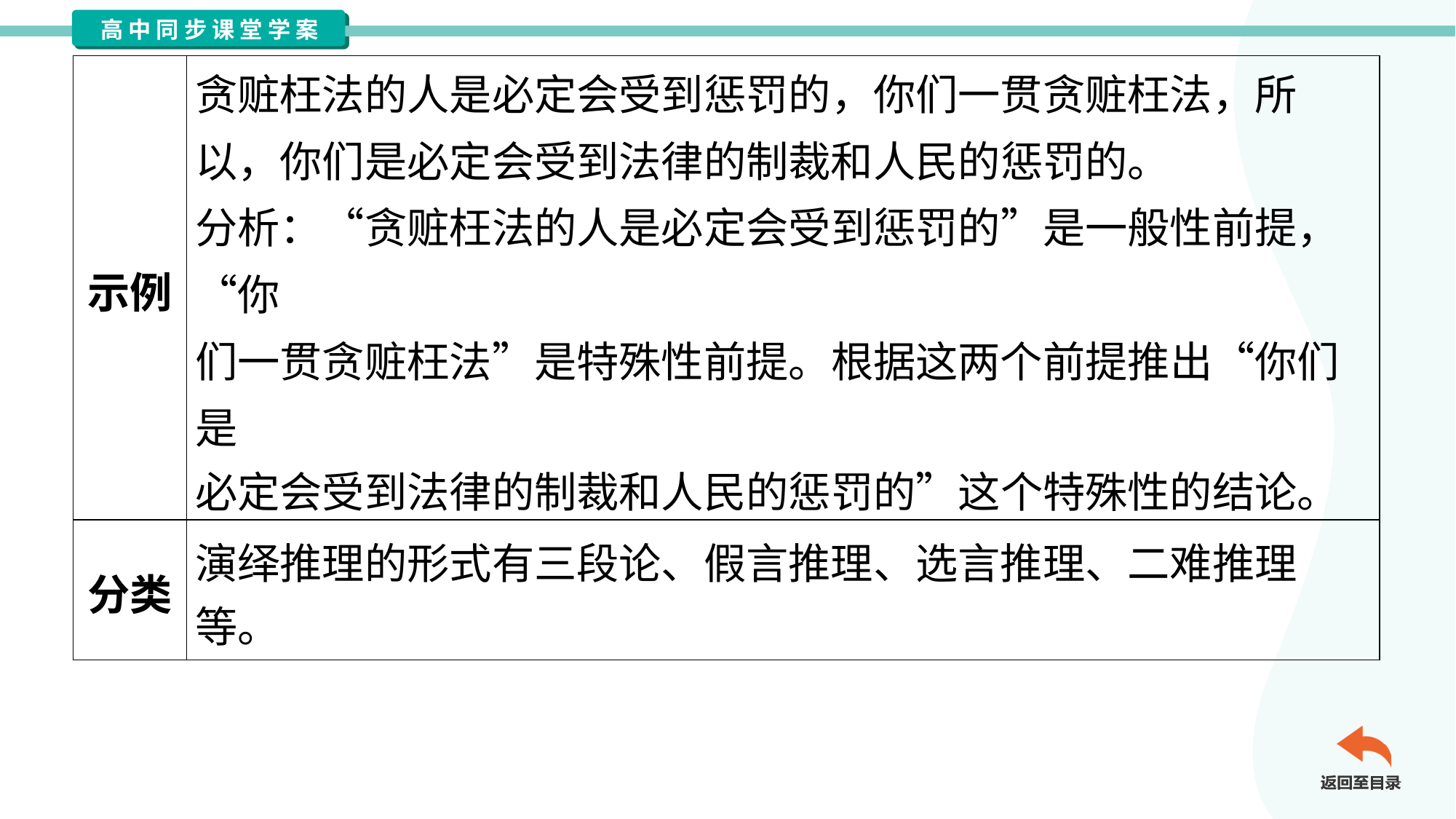

| 示例 | 贪赃枉法的人是必定会受到惩罚的，你们一贯贪赃枉法，所 以，你们是必定会受到法律的制裁和人民的惩罚的。 分析：“贪赃枉法的人是必定会受到惩罚的”是一般性前提，“你 们一贯贪赃枉法”是特殊性前提。根据这两个前提推出“你们是 必定会受到法律的制裁和人民的惩罚的”这个特殊性的结论。 |
| --- | --- |
| 分类 | 演绎推理的形式有三段论、假言推理、选言推理、二难推理 等。 |